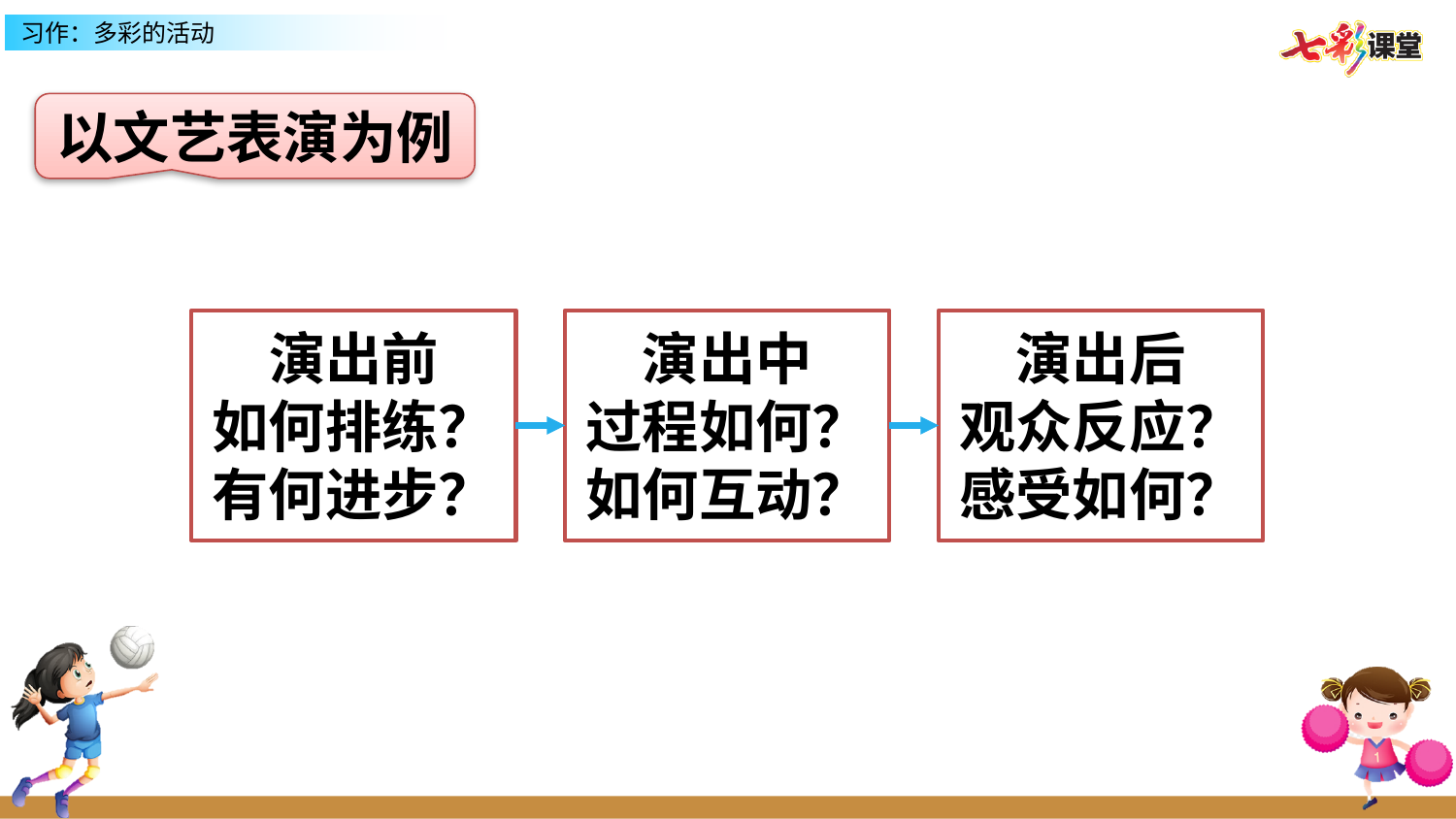

以文艺表演为例
演出前
如何排练？
有何进步？
演出中
过程如何？
如何互动？
演出后
观众反应？
感受如何？